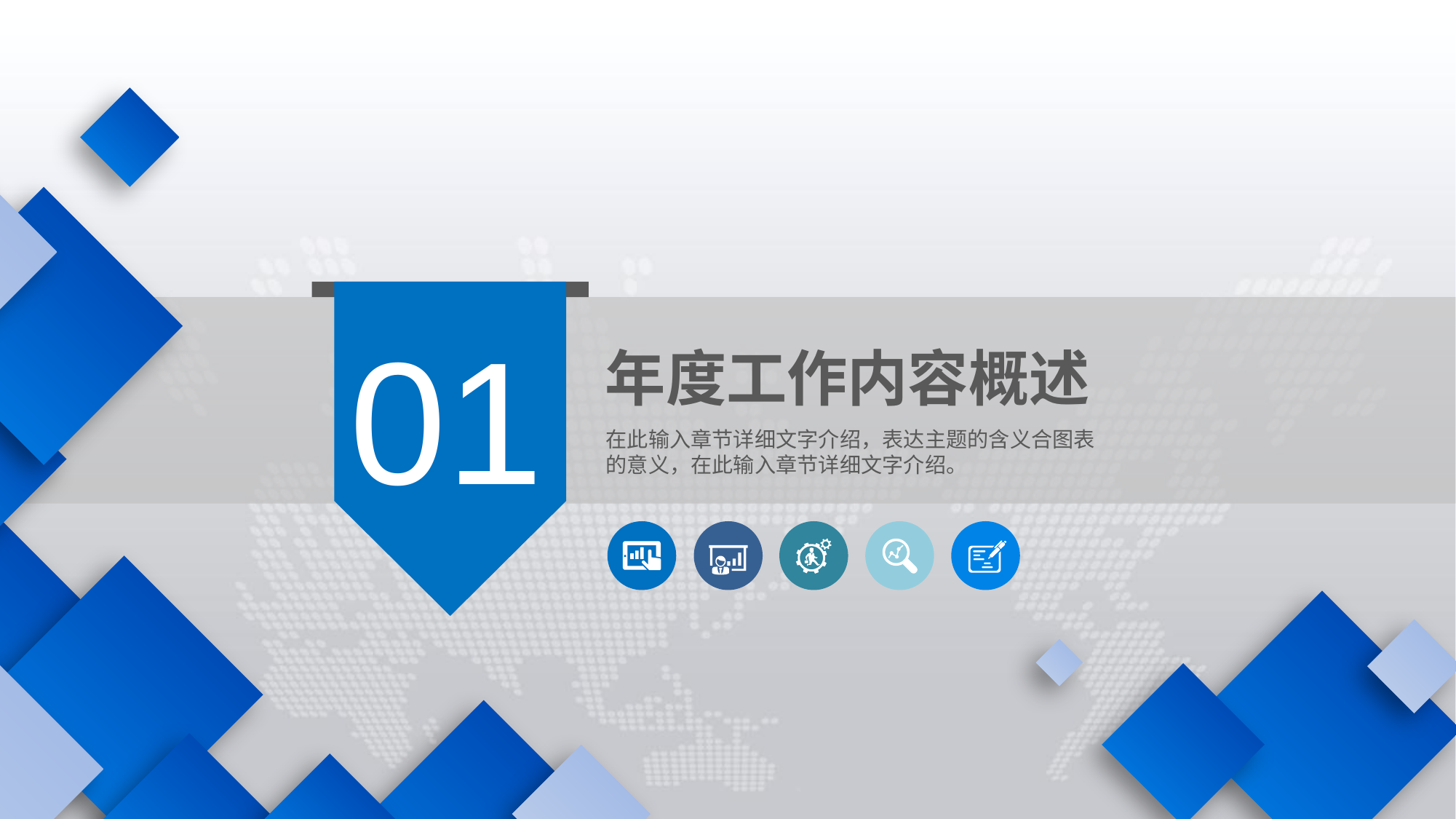

01
年度工作内容概述

在此输入章节详细文字介绍，表达主题的含义合图表的意义，在此输入章节详细文字介绍。